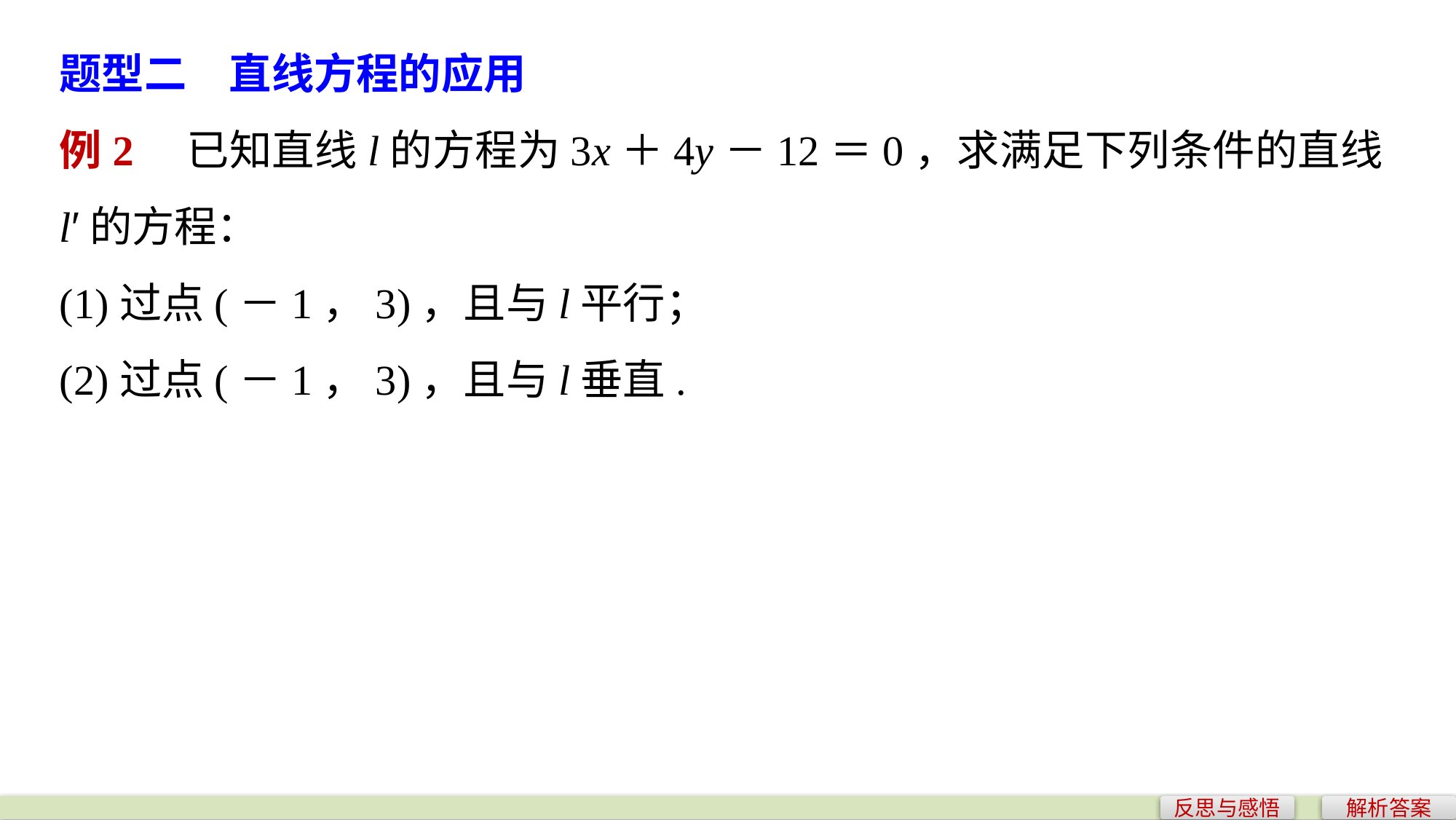

题型二　直线方程的应用
例2　已知直线l的方程为3x＋4y－12＝0，求满足下列条件的直线l′的方程：
(1)过点(－1，3)，且与l平行；
(2)过点(－1，3)，且与l垂直.
反思与感悟
解析答案